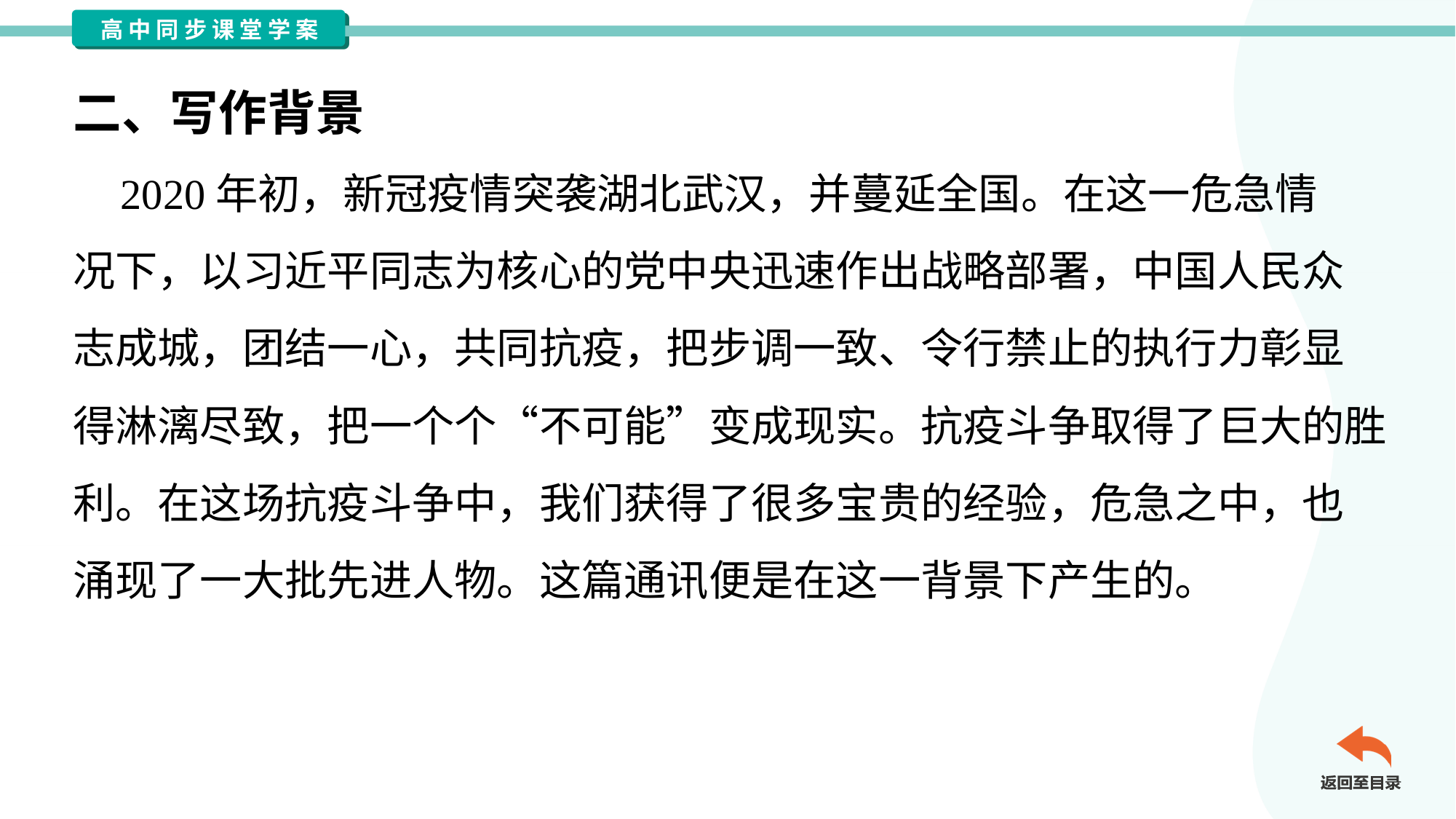

二、写作背景
    2020年初，新冠疫情突袭湖北武汉，并蔓延全国。在这一危急情
况下，以习近平同志为核心的党中央迅速作出战略部署，中国人民众
志成城，团结一心，共同抗疫，把步调一致、令行禁止的执行力彰显
得淋漓尽致，把一个个“不可能”变成现实。抗疫斗争取得了巨大的胜
利。在这场抗疫斗争中，我们获得了很多宝贵的经验，危急之中，也
涌现了一大批先进人物。这篇通讯便是在这一背景下产生的。